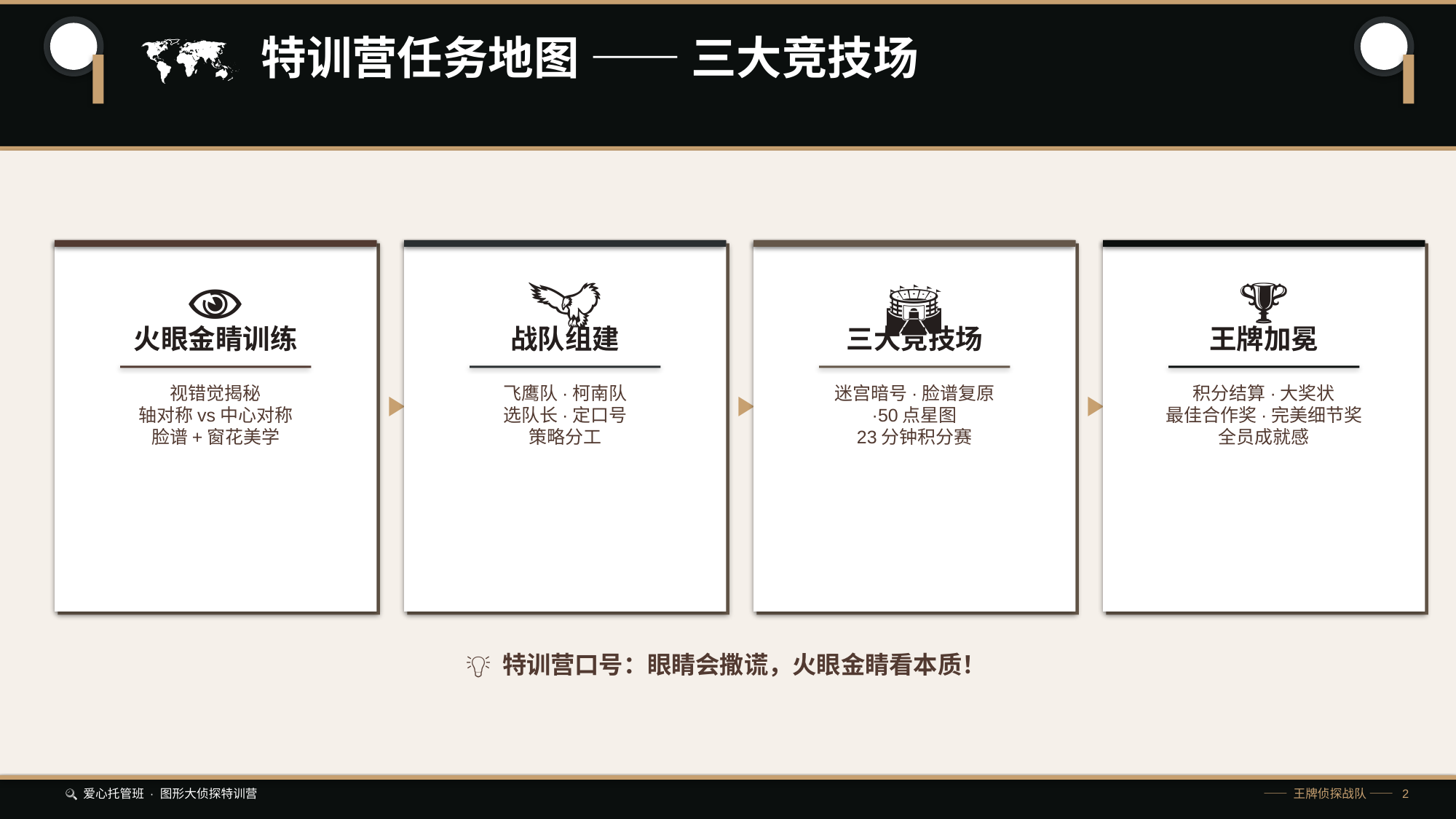

🗺️ 特训营任务地图 —— 三大竞技场

👁️
🦅
🏟️
🏆
火眼金睛训练
战队组建
三大竞技场
王牌加冕

视错觉揭秘
轴对称vs中心对称
脸谱+窗花美学
飞鹰队·柯南队
选队长·定口号
策略分工
迷宫暗号·脸谱复原
·50点星图
23分钟积分赛
积分结算·大奖状
最佳合作奖·完美细节奖
全员成就感
▶
▶
▶
💡 特训营口号：眼睛会撒谎，火眼金睛看本质！

🔍 爱心托管班 · 图形大侦探特训营
—— 王牌侦探战队 ——  2